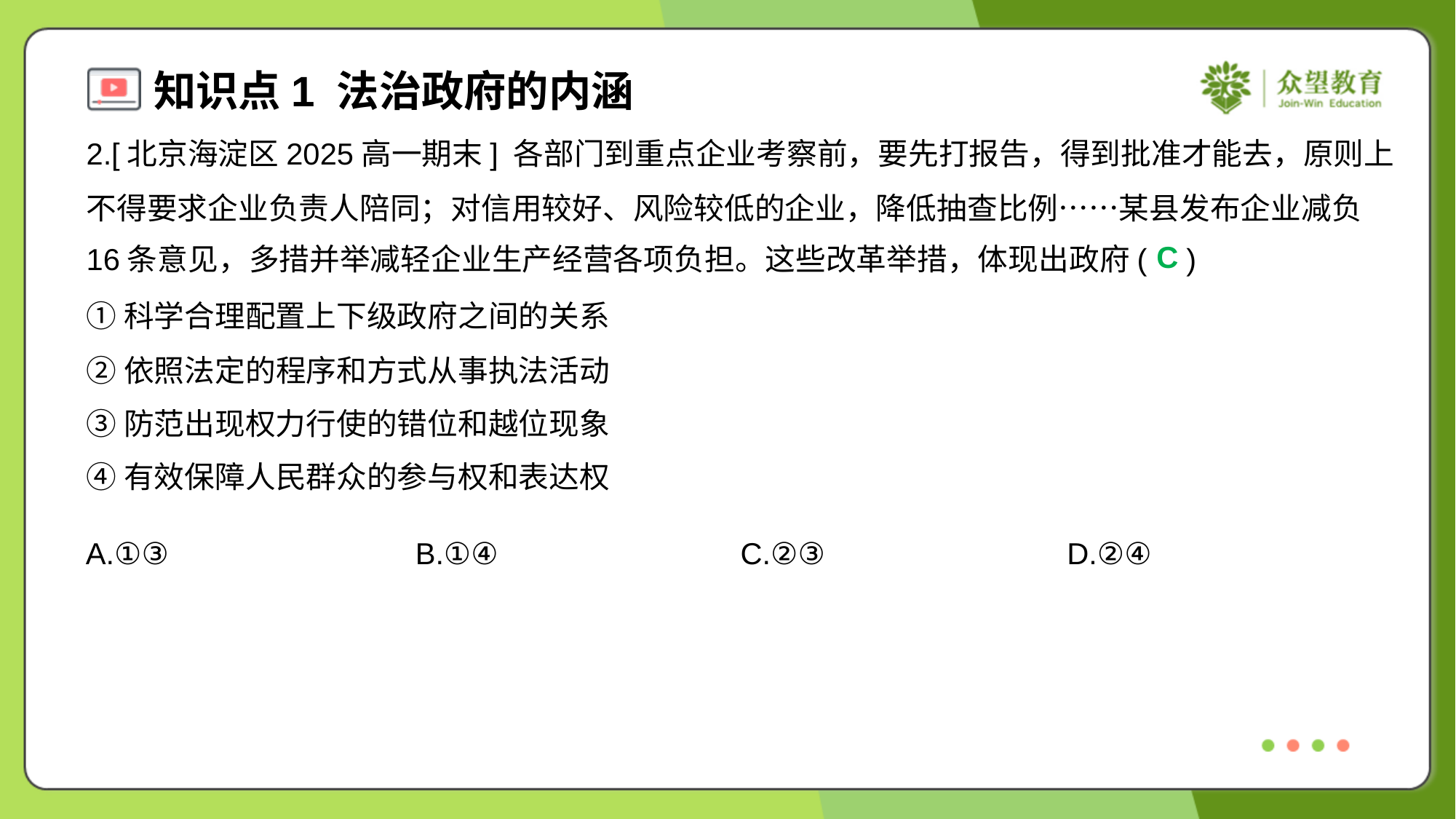

2.[北京海淀区2025高一期末] 各部门到重点企业考察前，要先打报告，得到批准才能去，原则上
不得要求企业负责人陪同；对信用较好、风险较低的企业，降低抽查比例……某县发布企业减负
16条意见，多措并举减轻企业生产经营各项负担。这些改革举措，体现出政府(     )
C
①科学合理配置上下级政府之间的关系
②依照法定的程序和方式从事执法活动
③防范出现权力行使的错位和越位现象
④有效保障人民群众的参与权和表达权
A.①③	B.①④	C.②③	D.②④